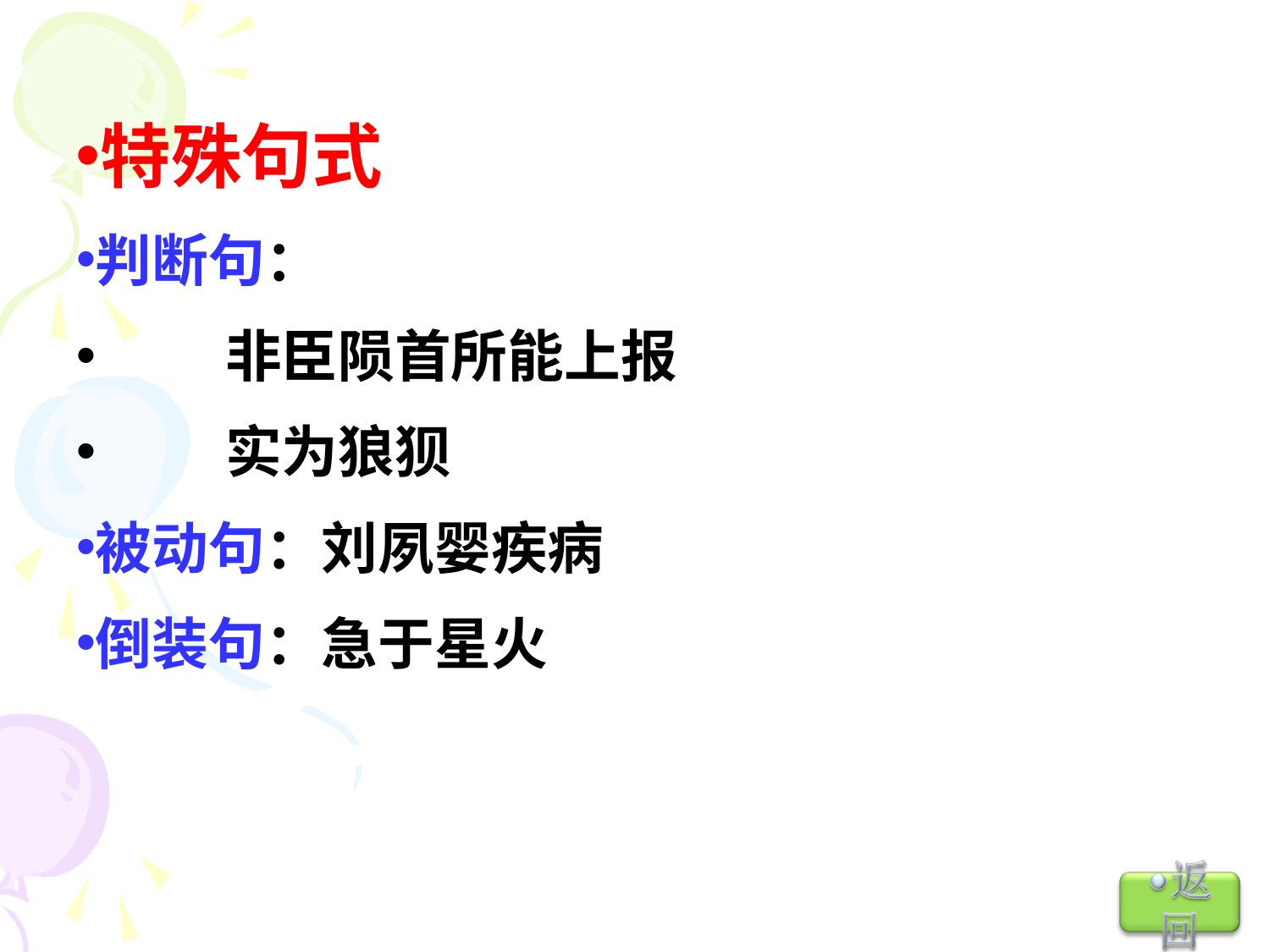

特殊句式
判断句：
         非臣陨首所能上报
         实为狼狈
被动句：刘夙婴疾病
倒装句：急于星火